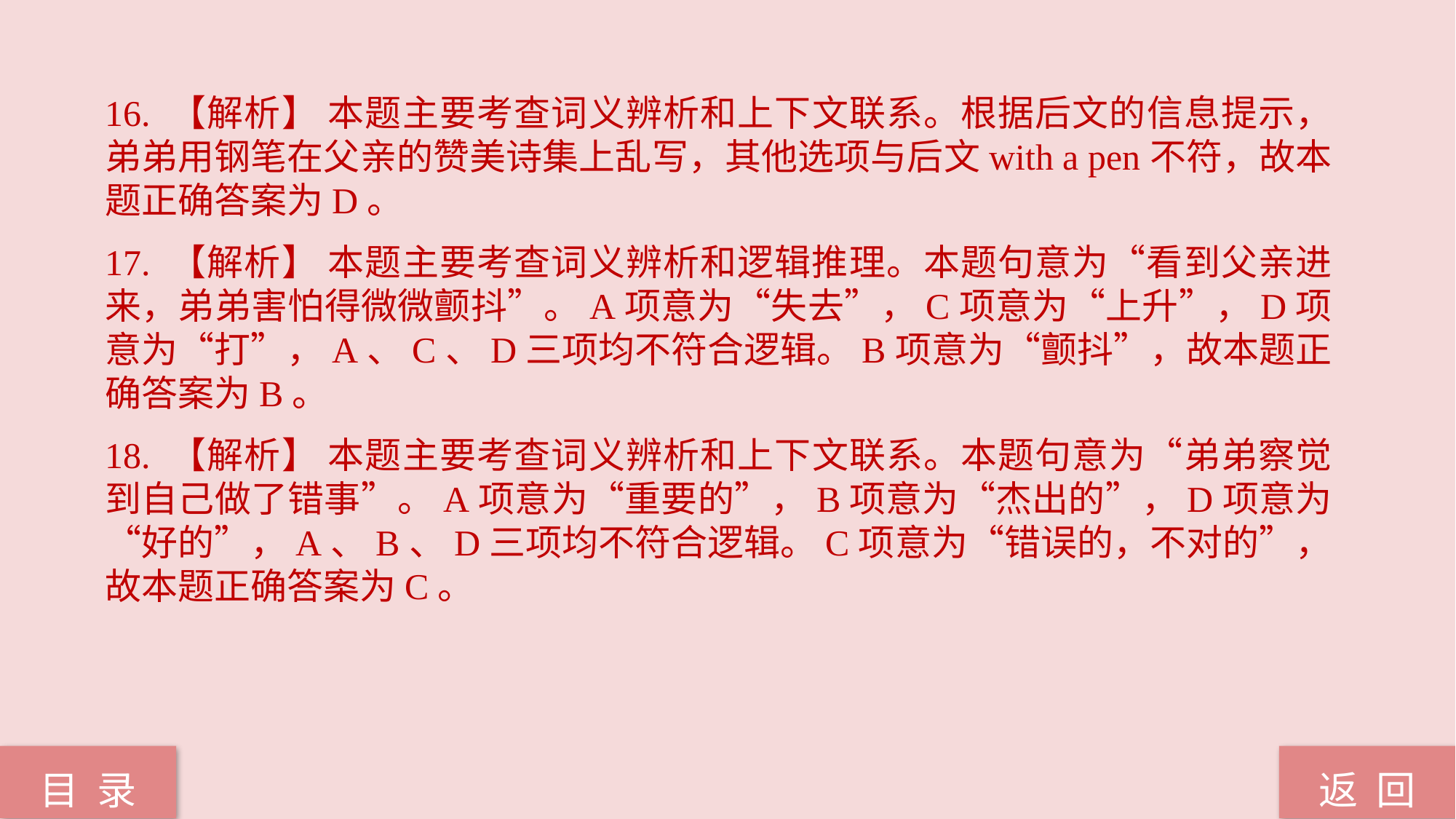

16. 【解析】 本题主要考查词义辨析和上下文联系。根据后文的信息提示，弟弟用钢笔在父亲的赞美诗集上乱写，其他选项与后文with a pen不符，故本题正确答案为D。
17. 【解析】 本题主要考查词义辨析和逻辑推理。本题句意为“看到父亲进来，弟弟害怕得微微颤抖”。A项意为“失去”，C项意为“上升”，D项意为“打”，A、C、D三项均不符合逻辑。B项意为“颤抖”，故本题正确答案为B。
18. 【解析】 本题主要考查词义辨析和上下文联系。本题句意为“弟弟察觉到自己做了错事”。A项意为“重要的”，B项意为“杰出的”，D项意为“好的”，A、B、D三项均不符合逻辑。C项意为“错误的，不对的”，故本题正确答案为C。
返  回